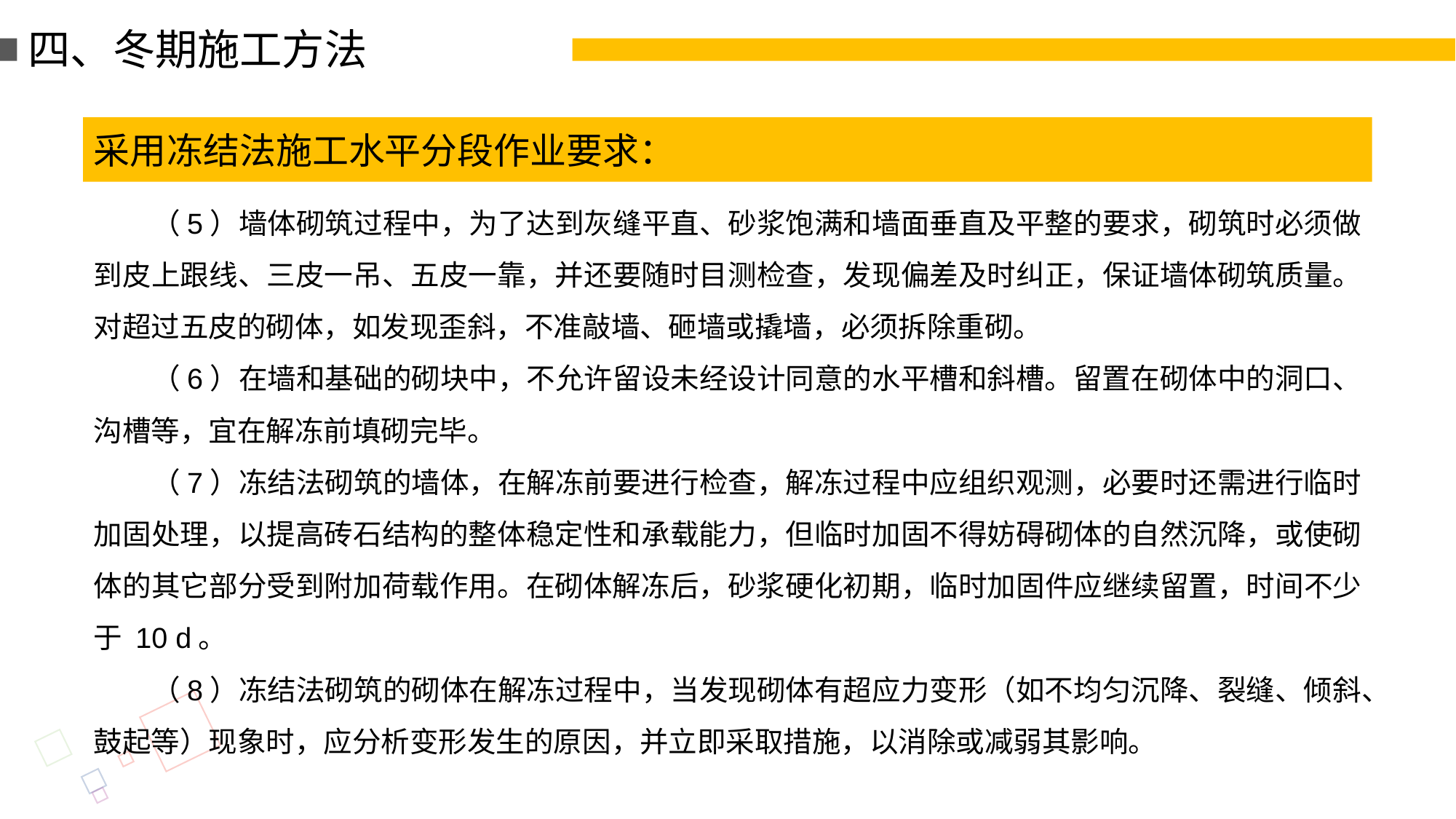

四、冬期施工方法
采用冻结法施工水平分段作业要求：
（5）墙体砌筑过程中，为了达到灰缝平直、砂浆饱满和墙面垂直及平整的要求，砌筑时必须做到皮上跟线、三皮一吊、五皮一靠，并还要随时目测检查，发现偏差及时纠正，保证墙体砌筑质量。对超过五皮的砌体，如发现歪斜，不准敲墙、砸墙或撬墙，必须拆除重砌。
（6）在墙和基础的砌块中，不允许留设未经设计同意的水平槽和斜槽。留置在砌体中的洞口、沟槽等，宜在解冻前填砌完毕。
（7）冻结法砌筑的墙体，在解冻前要进行检查，解冻过程中应组织观测，必要时还需进行临时加固处理，以提高砖石结构的整体稳定性和承载能力，但临时加固不得妨碍砌体的自然沉降，或使砌体的其它部分受到附加荷载作用。在砌体解冻后，砂浆硬化初期，临时加固件应继续留置，时间不少于 10 d。
（8）冻结法砌筑的砌体在解冻过程中，当发现砌体有超应力变形（如不均匀沉降、裂缝、倾斜、鼓起等）现象时，应分析变形发生的原因，并立即采取措施，以消除或减弱其影响。